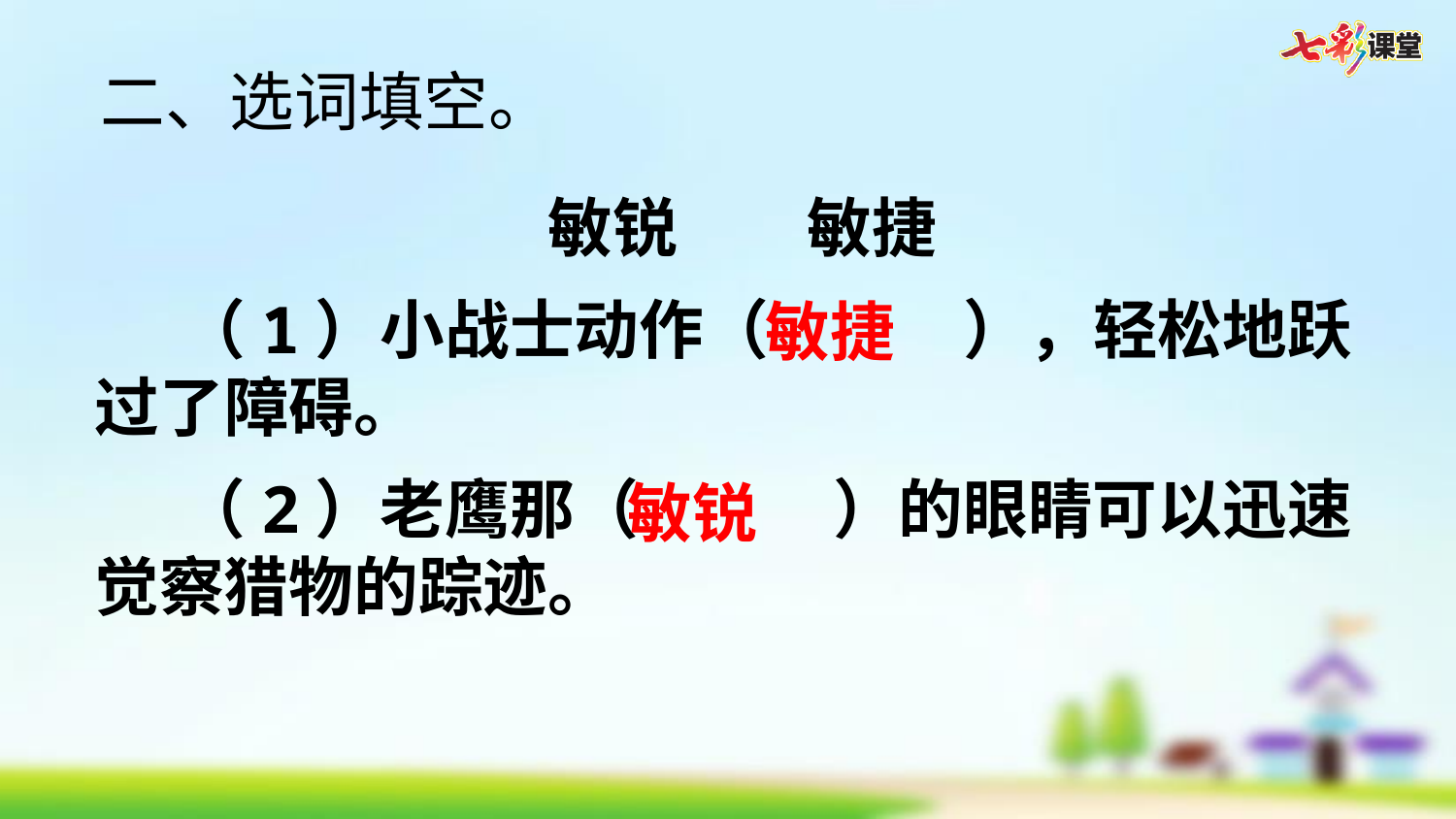

二、选词填空。
敏锐　　敏捷
（1）小战士动作（　　　），轻松地跃过了障碍。
（2）老鹰那（　　　）的眼睛可以迅速觉察猎物的踪迹。
敏捷
敏锐